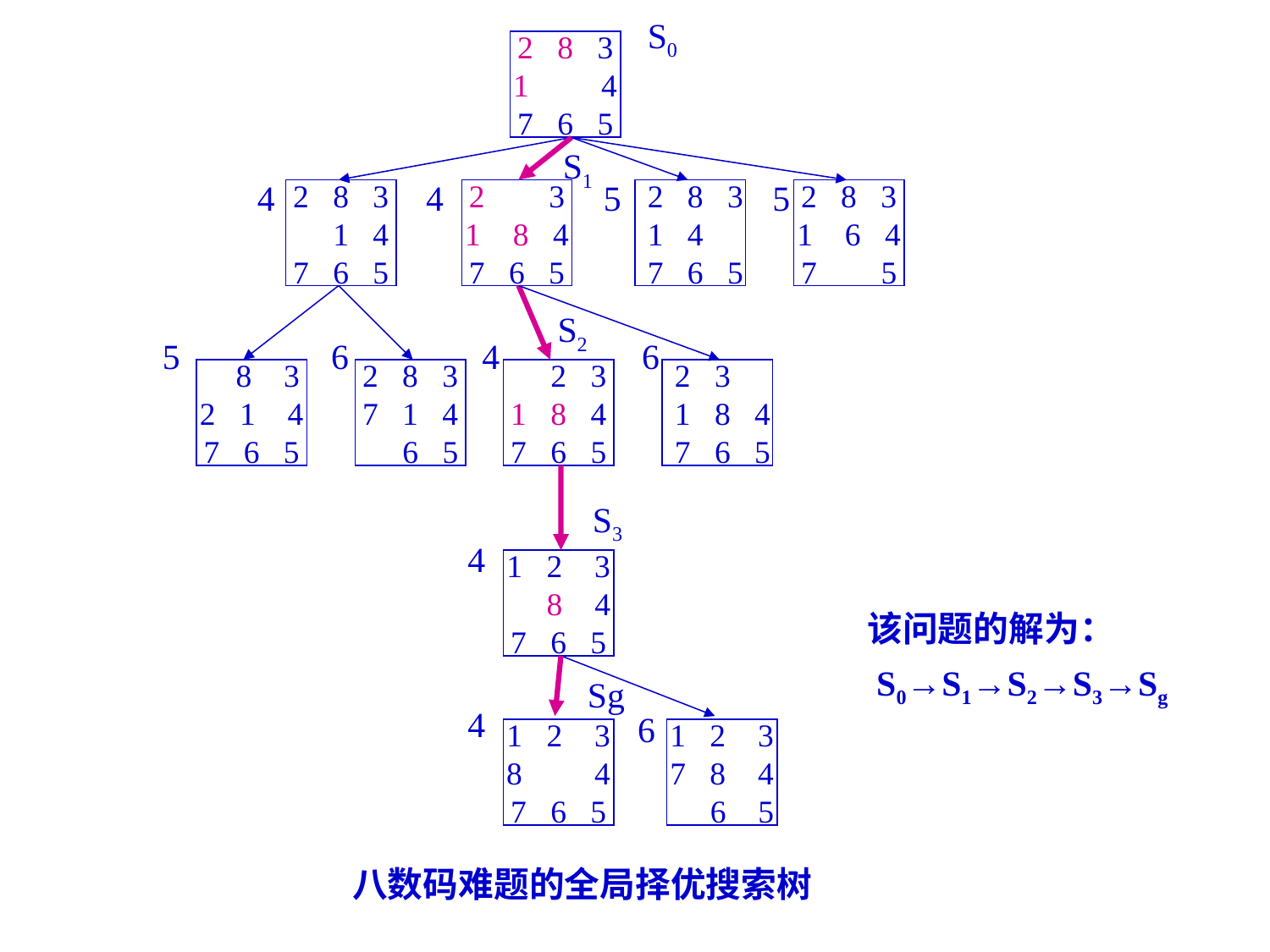

S0
2   8   3
1         4
7   6   5

S1

4                 4                  5                 5
2   8   3
     1   4
7   6   5
2        3
1    8   4
7   6   5
2   8   3
1   4
7   6   5
2   8   3
1    6   4
7        5

S2
5                 6               4                6
    8    3
2   1    4
7   6   5
2   8   3
7   1   4
     6   5
     2   3
1   8   4
7   6   5
2   3
1   8   4
7   6   5

S3
4
1   2    3
     8    4
7   6   5
该问题的解为：
 S0→S1→S2→S3→Sg

Sg
4
6
1   2    3
8         4
7   6   5
1   2    3
7   8    4
     6    5
八数码难题的全局择优搜索树